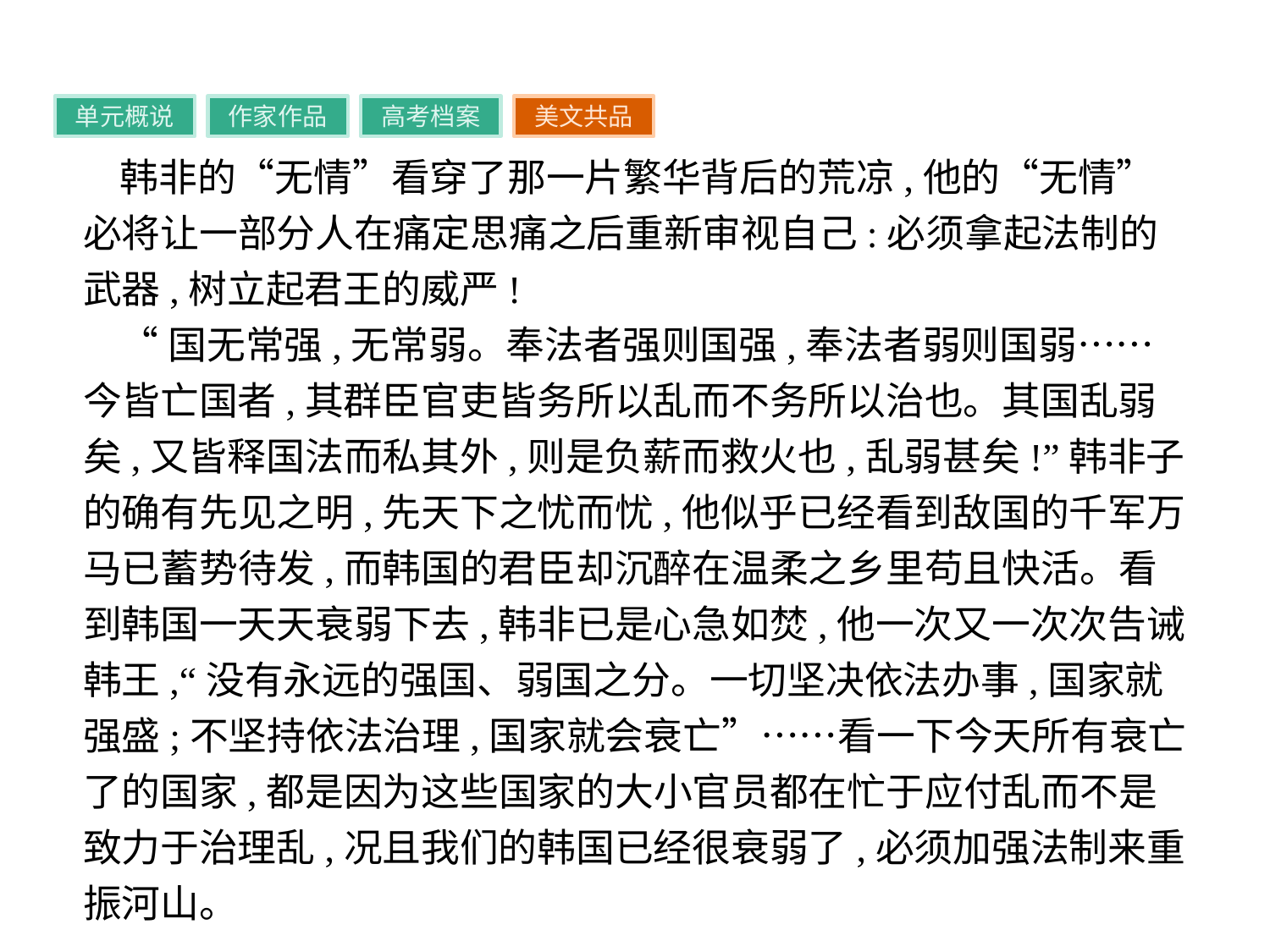

单元概说
作家作品
高考档案
美文共品
韩非的“无情”看穿了那一片繁华背后的荒凉,他的“无情”必将让一部分人在痛定思痛之后重新审视自己:必须拿起法制的武器,树立起君王的威严!
“国无常强,无常弱。奉法者强则国强,奉法者弱则国弱……今皆亡国者,其群臣官吏皆务所以乱而不务所以治也。其国乱弱矣,又皆释国法而私其外,则是负薪而救火也,乱弱甚矣!”韩非子的确有先见之明,先天下之忧而忧,他似乎已经看到敌国的千军万马已蓄势待发,而韩国的君臣却沉醉在温柔之乡里苟且快活。看到韩国一天天衰弱下去,韩非已是心急如焚,他一次又一次次告诫韩王,“没有永远的强国、弱国之分。一切坚决依法办事,国家就强盛;不坚持依法治理,国家就会衰亡”……看一下今天所有衰亡了的国家,都是因为这些国家的大小官员都在忙于应付乱而不是致力于治理乱,况且我们的韩国已经很衰弱了,必须加强法制来重振河山。